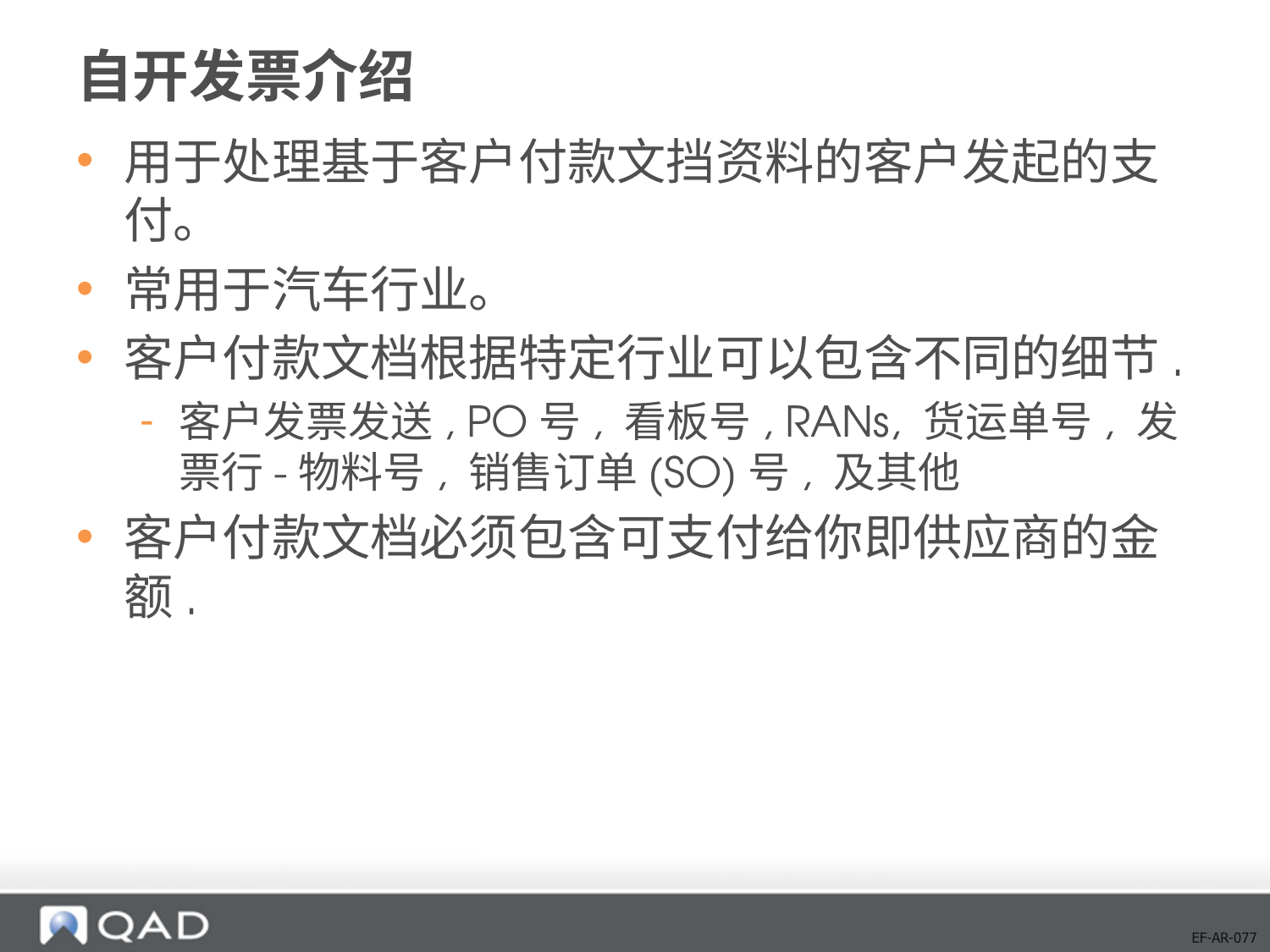

# 自开发票介绍
用于处理基于客户付款文挡资料的客户发起的支付。
常用于汽车行业。
客户付款文档根据特定行业可以包含不同的细节.
客户发票发送, PO号, 看板号, RANs, 货运单号, 发票行-物料号, 销售订单(SO)号, 及其他
客户付款文档必须包含可支付给你即供应商的金额.

EF-AR-077